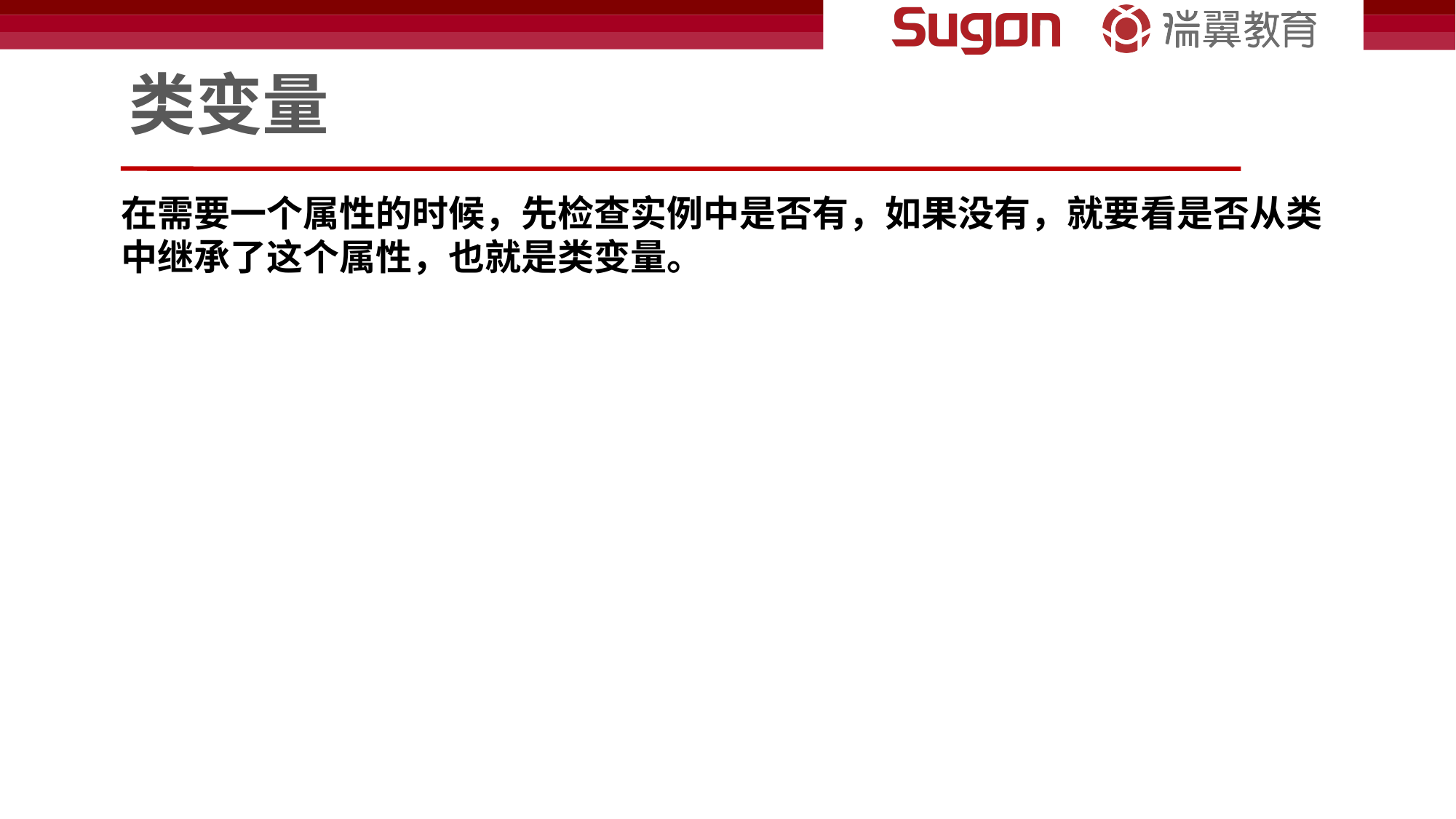

# 类变量
在需要一个属性的时候，先检查实例中是否有，如果没有，就要看是否从类中继承了这个属性，也就是类变量。